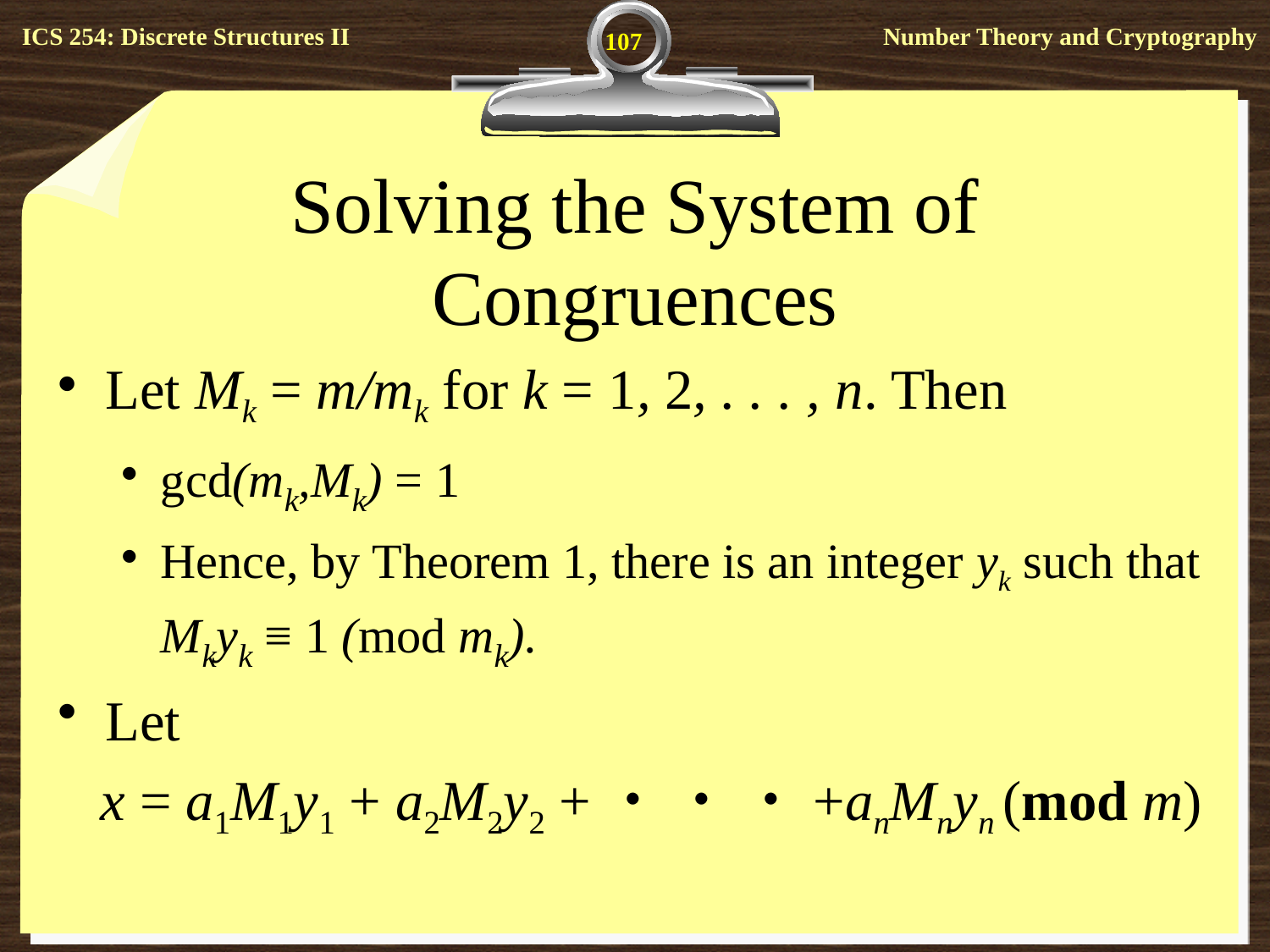

107
# Solving the System of Congruences
Let Mk = m/mk for k = 1, 2, . . . , n. Then
gcd(mk,Mk) = 1
Hence, by Theorem 1, there is an integer yk such that Mkyk ≡ 1 (mod mk).
Let
   x = a1M1y1 + a2M2y2 +・ ・ ・+anMnyn (mod m)